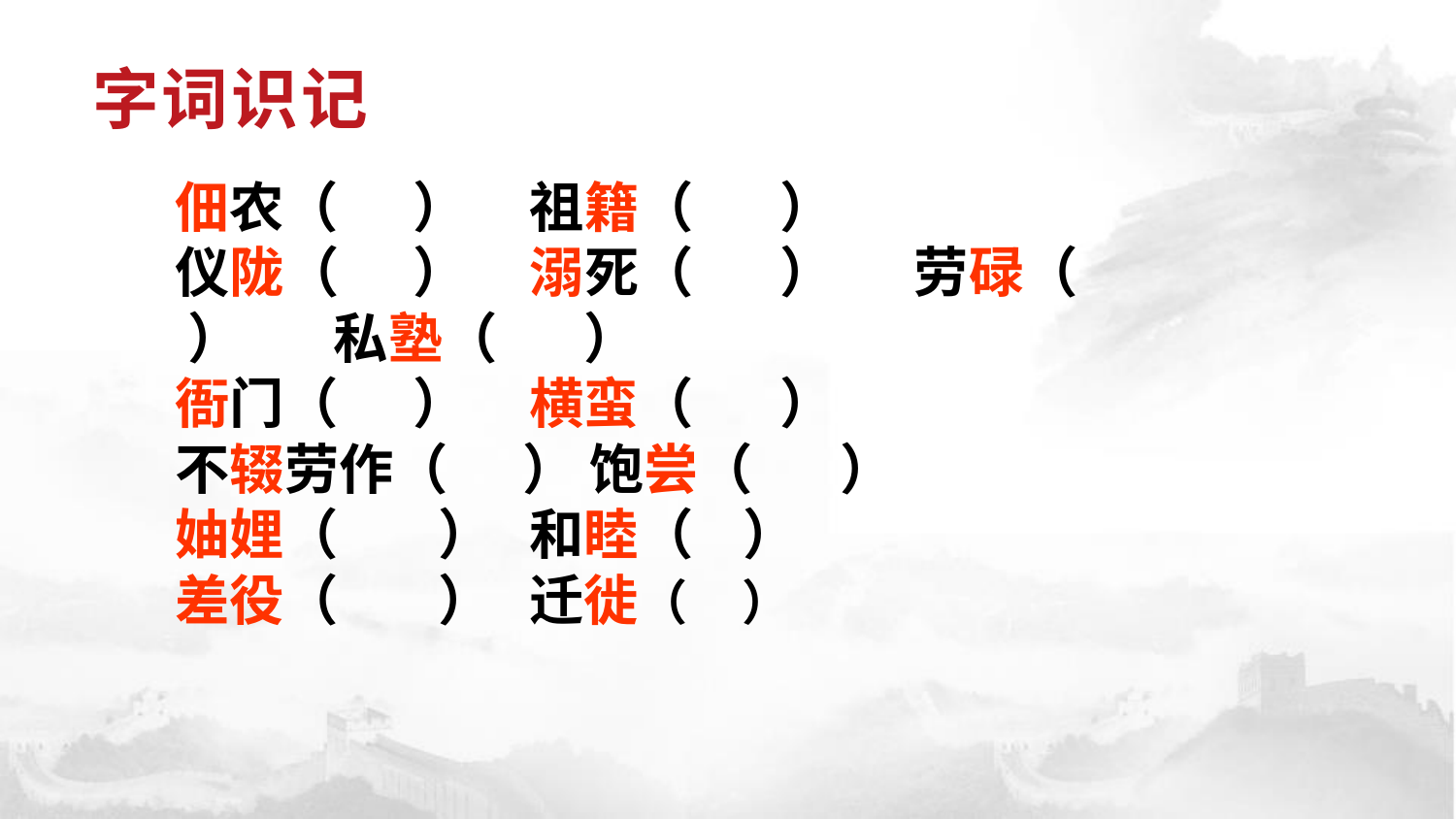

# 字词识记
佃农（      ）     祖籍（       ）
仪陇（      ）     溺死（       ） 　 劳碌（      ）   　私塾（       ）
衙门（      ）     横蛮（       ）
不辍劳作（      ） 饱尝（       ）
妯娌（        ）   和睦（    ）
差役（        ）   迁徙（     ）